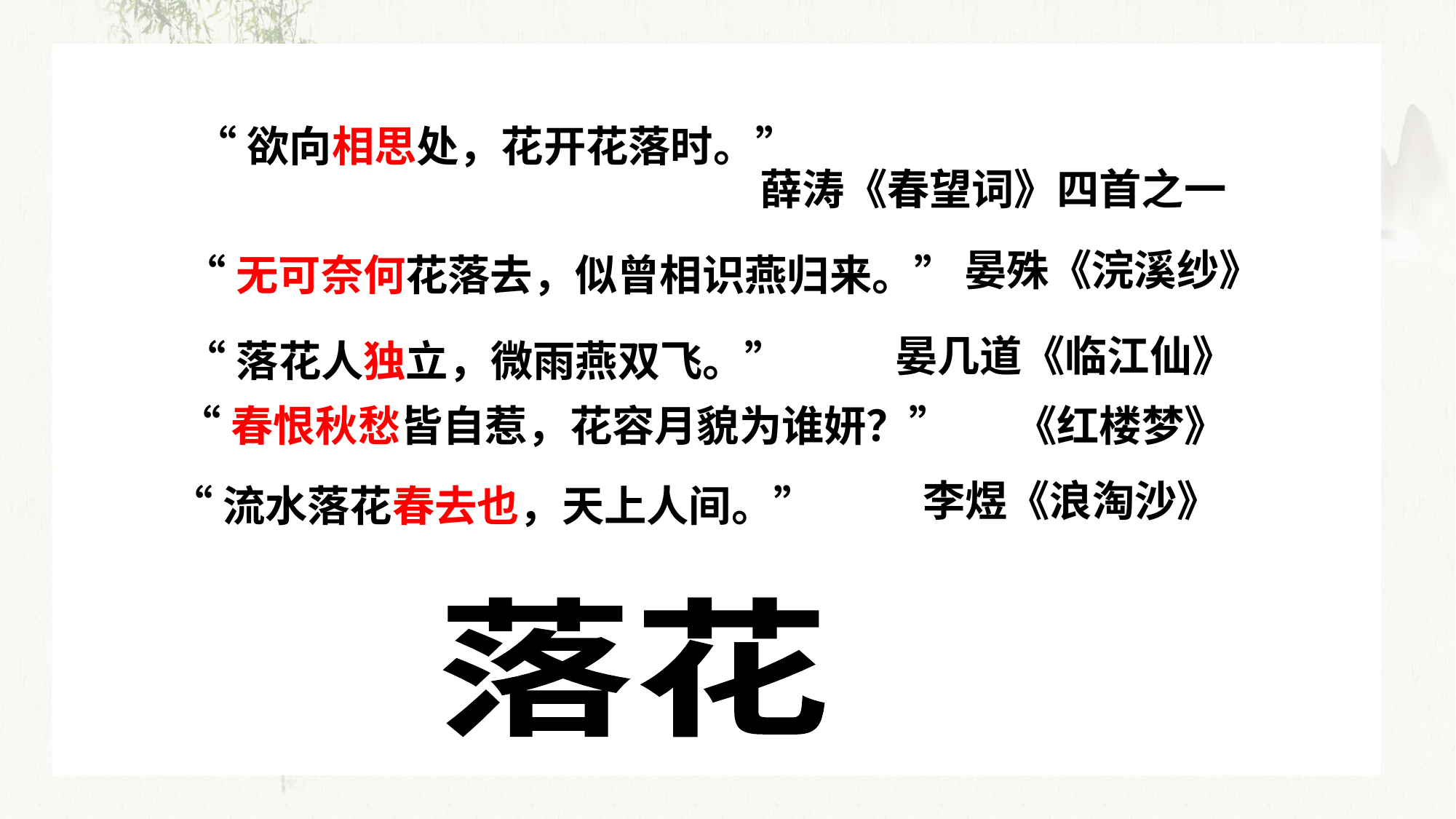

“欲向相思处，花开花落时。”
薛涛《春望词》四首之一
晏殊《浣溪纱》
“无可奈何花落去，似曾相识燕归来。”
晏几道《临江仙》
“落花人独立，微雨燕双飞。”
“春恨秋愁皆自惹，花容月貌为谁妍？”
《红楼梦》
李煜《浪淘沙》
“流水落花春去也，天上人间。”
落花

、